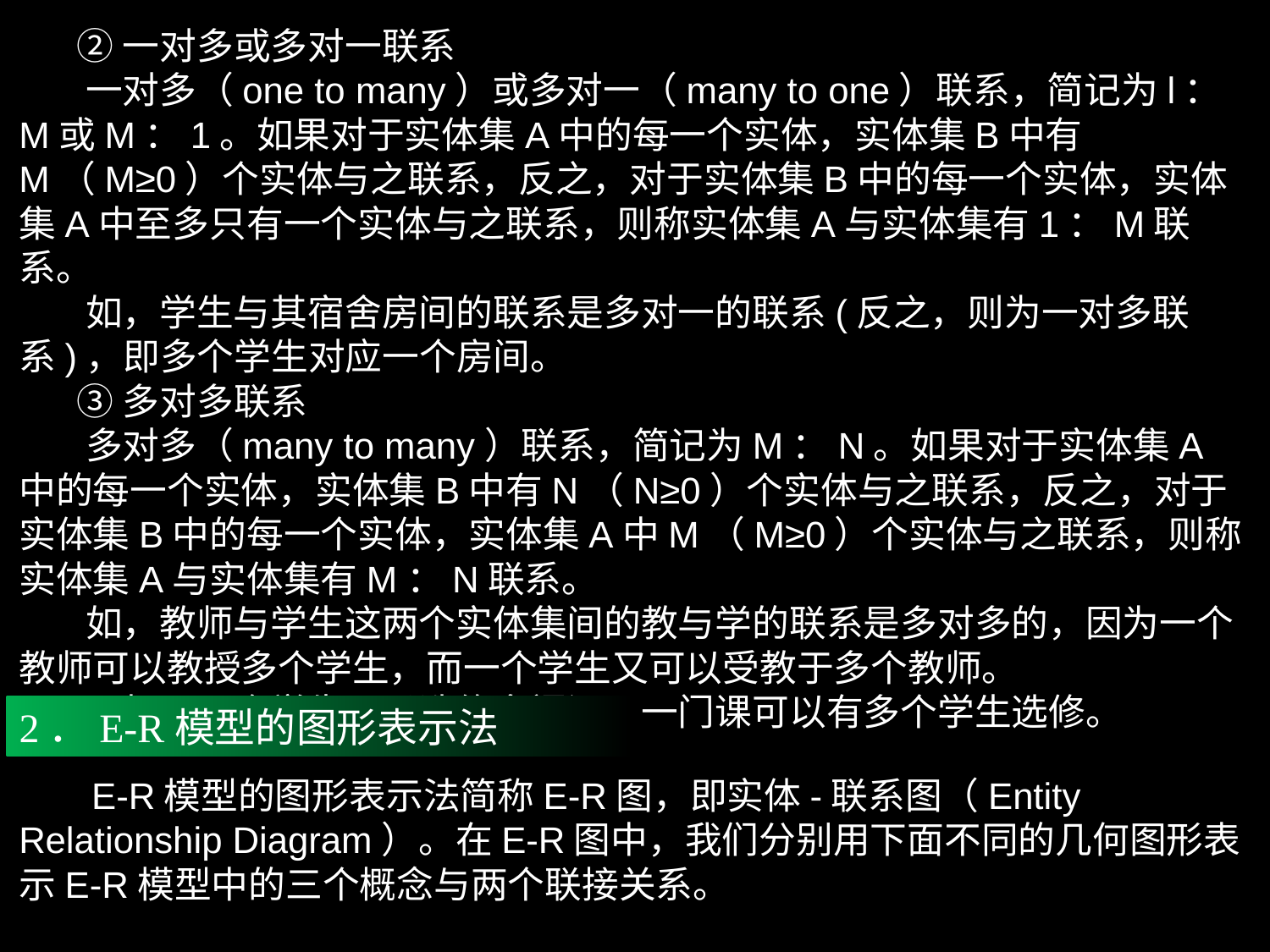

②一对多或多对一联系
       一对多（one to many）或多对一（many to one）联系，简记为l：M或M：1。如果对于实体集A中的每一个实体，实体集B中有M（M≥0）个实体与之联系，反之，对于实体集B中的每一个实体，实体集A中至多只有一个实体与之联系，则称实体集A与实体集有1：M联系。
       如，学生与其宿舍房间的联系是多对一的联系(反之，则为一对多联系)，即多个学生对应一个房间。
       ③多对多联系
       多对多（many to many）联系，简记为M：N。如果对于实体集A中的每一个实体，实体集B中有N（N≥0）个实体与之联系，反之，对于实体集B中的每一个实体，实体集A中M（M≥0）个实体与之联系，则称实体集A与实体集有M：N联系。
       如，教师与学生这两个实体集间的教与学的联系是多对多的，因为一个教师可以教授多个学生，而一个学生又可以受教于多个教师。
       又如，一个学生可以选修多门课，一门课可以有多个学生选修。
2．E-R模型的图形表示法
       E-R模型的图形表示法简称E-R图，即实体-联系图（Entity Relationship Diagram）。在E-R图中，我们分别用下面不同的几何图形表示E-R模型中的三个概念与两个联接关系。